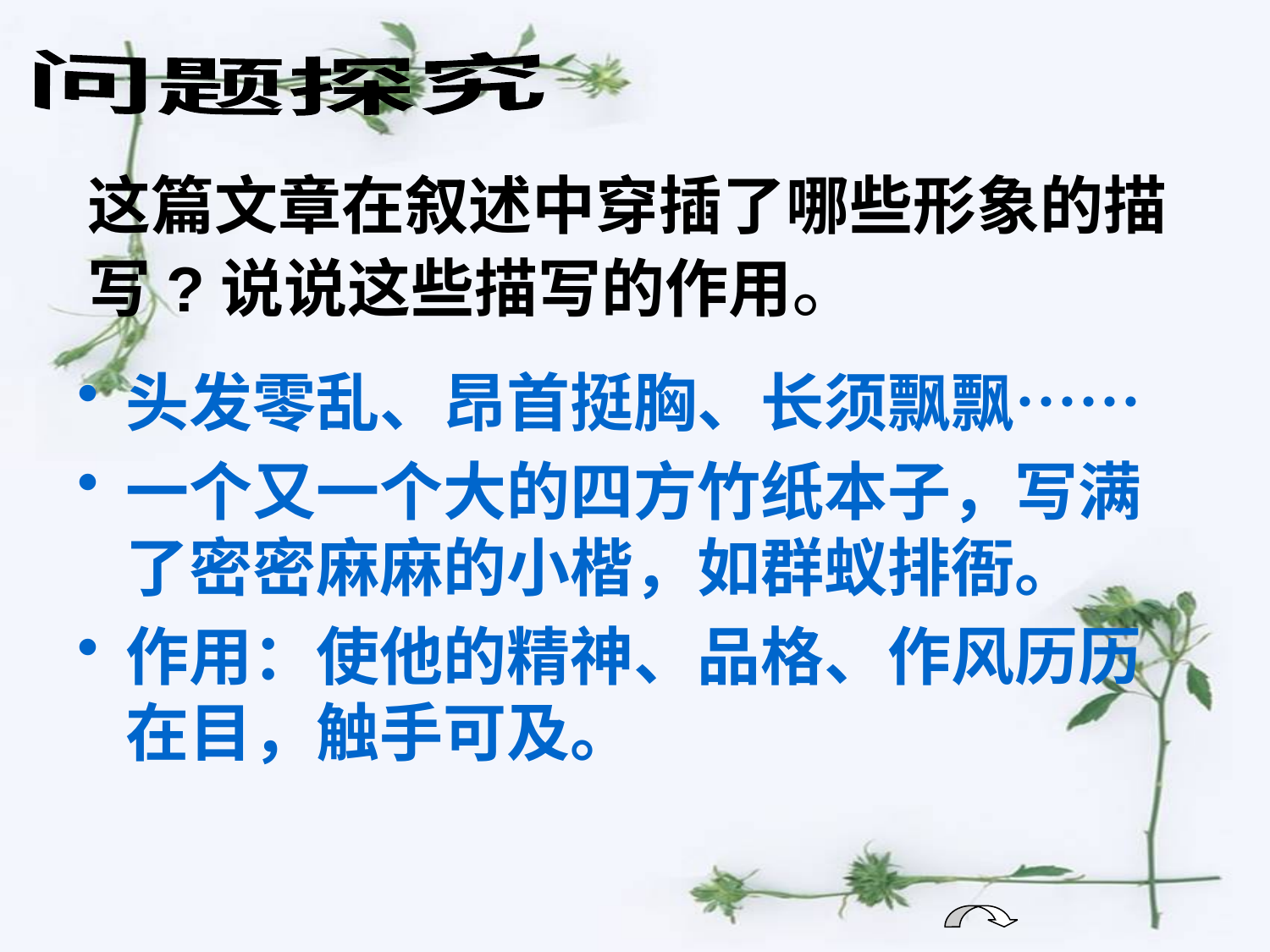

问题探究
# 这篇文章在叙述中穿插了哪些形象的描写?说说这些描写的作用。
头发零乱、昂首挺胸、长须飘飘……
一个又一个大的四方竹纸本子，写满了密密麻麻的小楷，如群蚁排衙。
作用：使他的精神、品格、作风历历在目，触手可及。